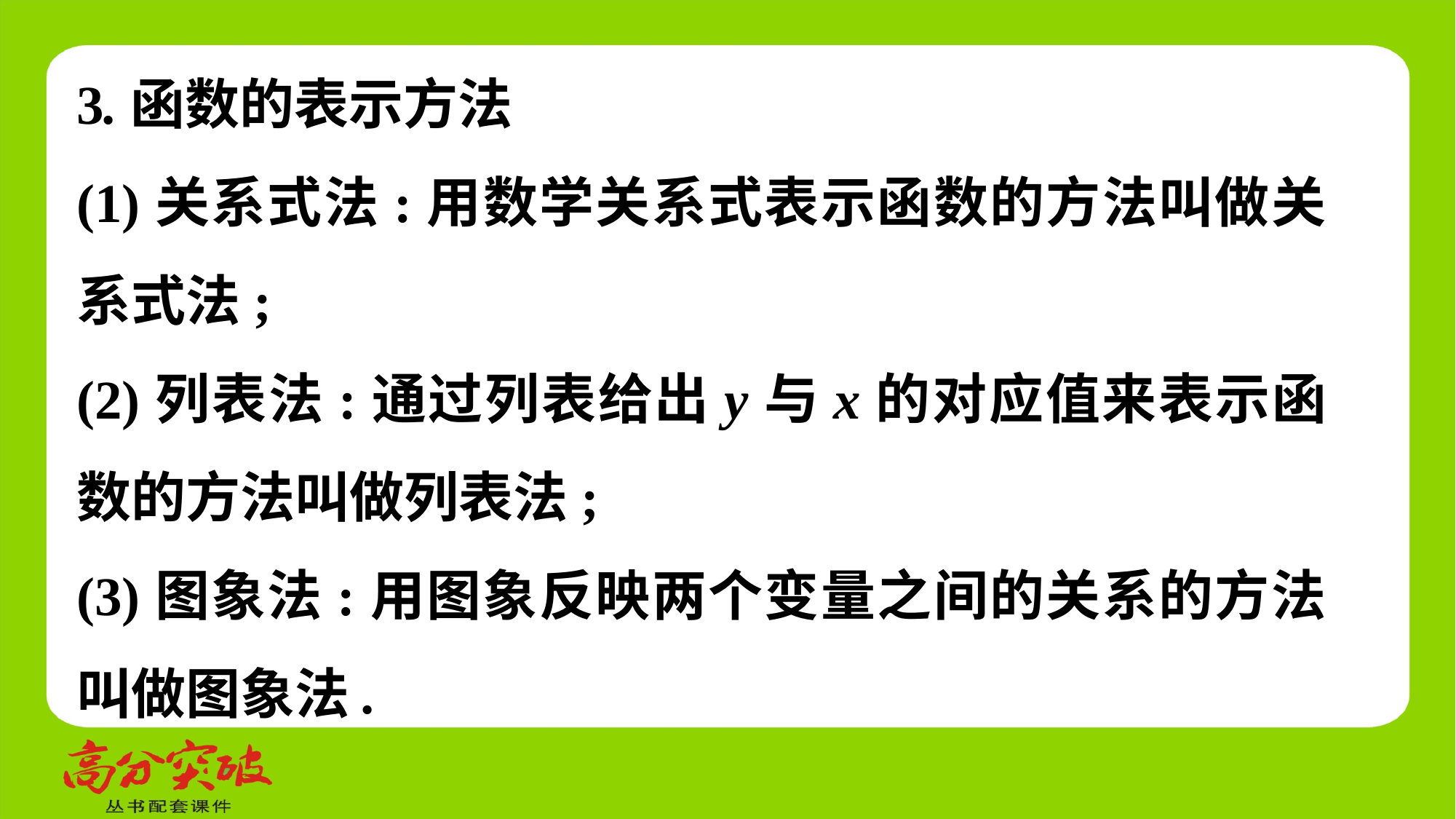

3.函数的表示方法
(1)关系式法:用数学关系式表示函数的方法叫做关系式法;
(2)列表法:通过列表给出y与x的对应值来表示函数的方法叫做列表法;
(3)图象法:用图象反映两个变量之间的关系的方法叫做图象法.